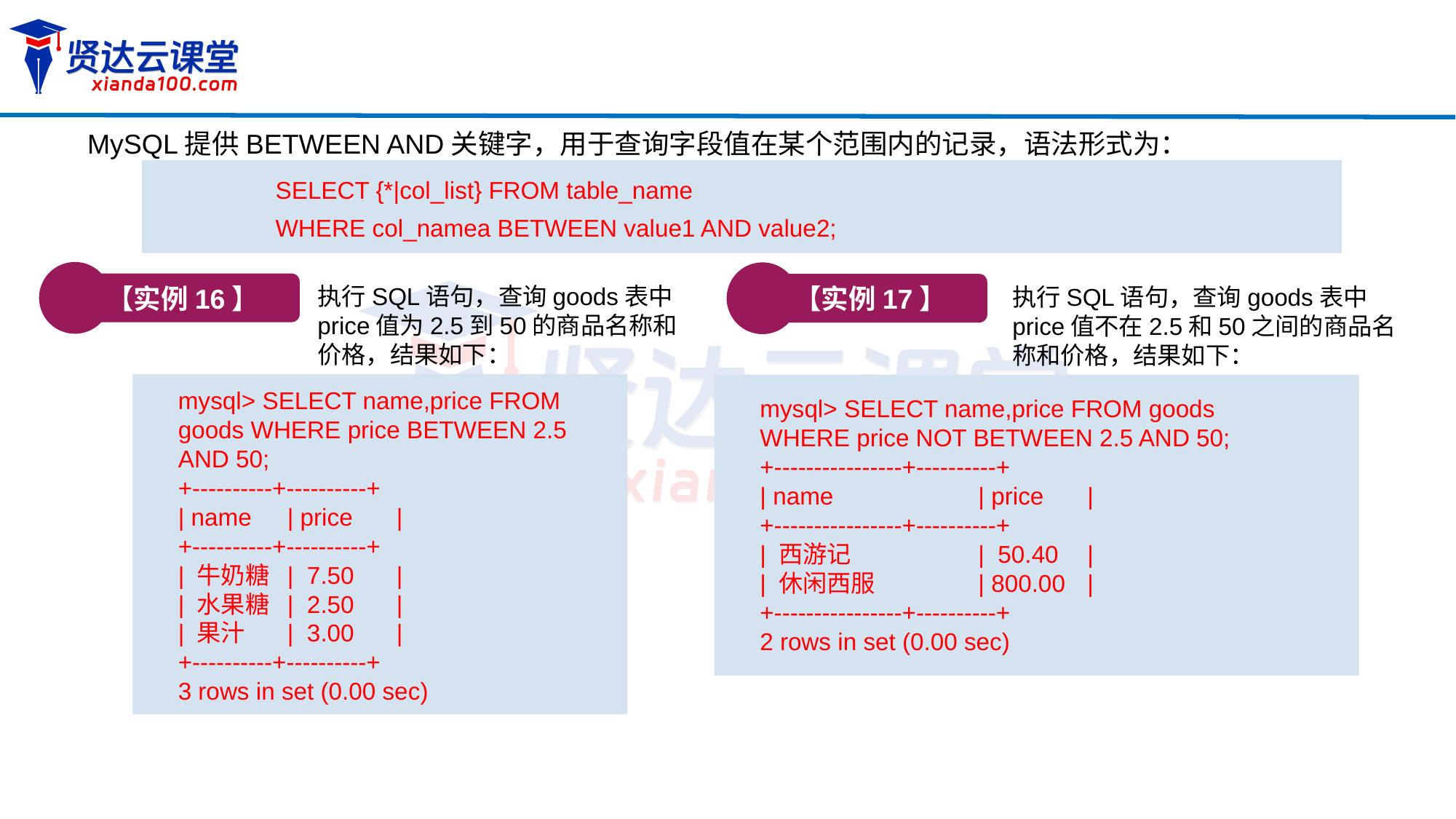

MySQL提供BETWEEN AND关键字，用于查询字段值在某个范围内的记录，语法形式为：

SELECT {*|col_list} FROM table_name
WHERE col_namea BETWEEN value1 AND value2;

【实例16】

【实例17】
执行SQL语句，查询goods表中price值为2.5到50的商品名称和价格，结果如下：
执行SQL语句，查询goods表中price值不在2.5和50之间的商品名称和价格，结果如下：

mysql> SELECT name,price FROM goods WHERE price BETWEEN 2.5 AND 50;
+----------+----------+
| name	| price	|
+----------+----------+
| 牛奶糖	|  7.50	|
| 水果糖	|  2.50	|
| 果汁	|  3.00	|
+----------+----------+
3 rows in set (0.00 sec)
mysql> SELECT name,price FROM goods WHERE price NOT BETWEEN 2.5 AND 50;
+----------------+----------+
| name		| price	|
+----------------+----------+
| 西游记		|  50.40	|
| 休闲西服	| 800.00	|
+----------------+----------+
2 rows in set (0.00 sec)